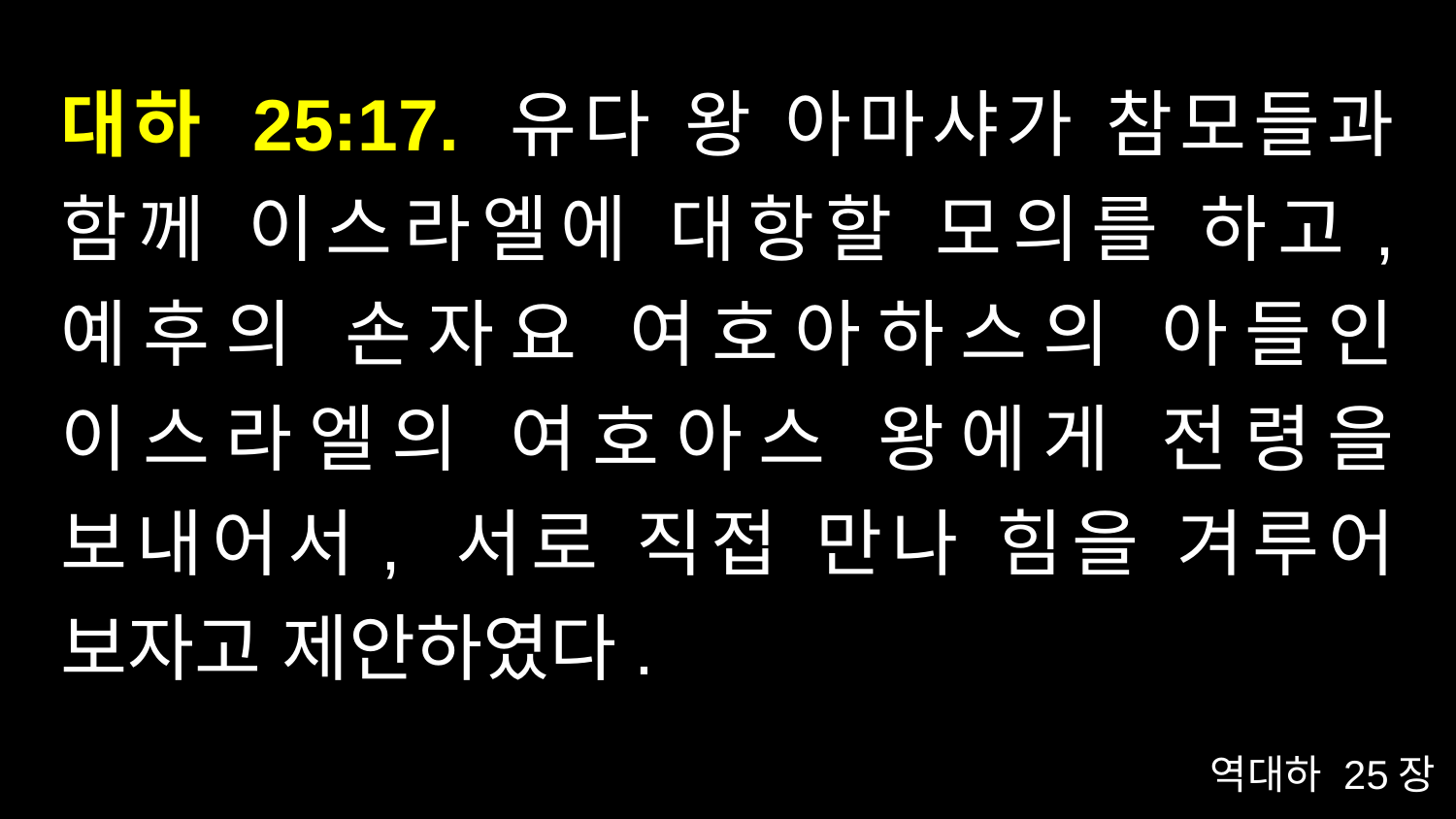

# 대하 25:17. 유다 왕 아마샤가 참모들과 함께 이스라엘에 대항할 모의를 하고, 예후의 손자요 여호아하스의 아들인 이스라엘의 여호아스 왕에게 전령을 보내어서, 서로 직접 만나 힘을 겨루어 보자고 제안하였다.
역대하 25장